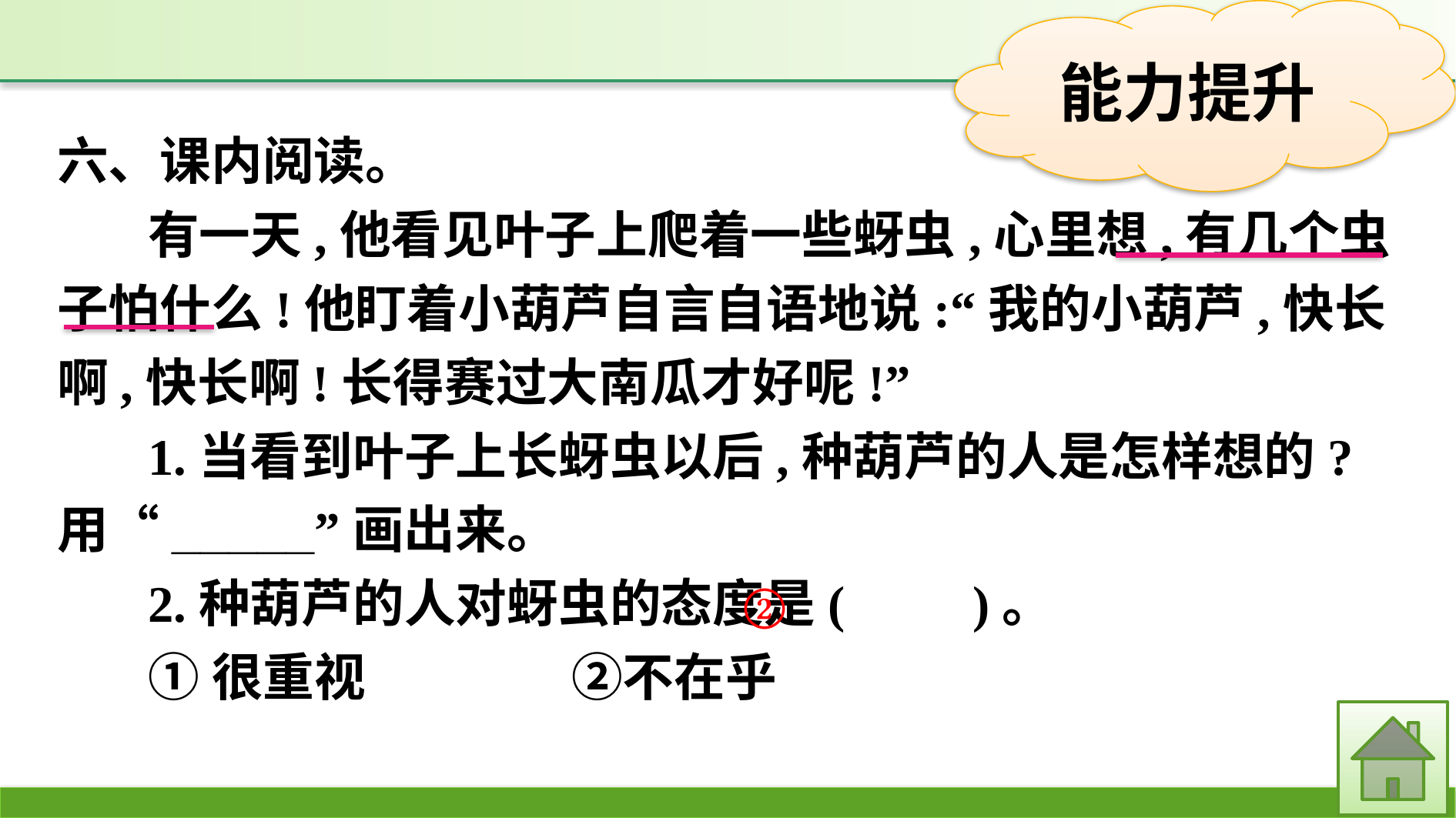

六、课内阅读。
有一天,他看见叶子上爬着一些蚜虫,心里想,有几个虫子怕什么!他盯着小葫芦自言自语地说:“我的小葫芦,快长啊,快长啊!长得赛过大南瓜才好呢!”
1.当看到叶子上长蚜虫以后,种葫芦的人是怎样想的?用“_____”画出来。
2.种葫芦的人对蚜虫的态度是(　　)。
①很重视　　　　②不在乎
②